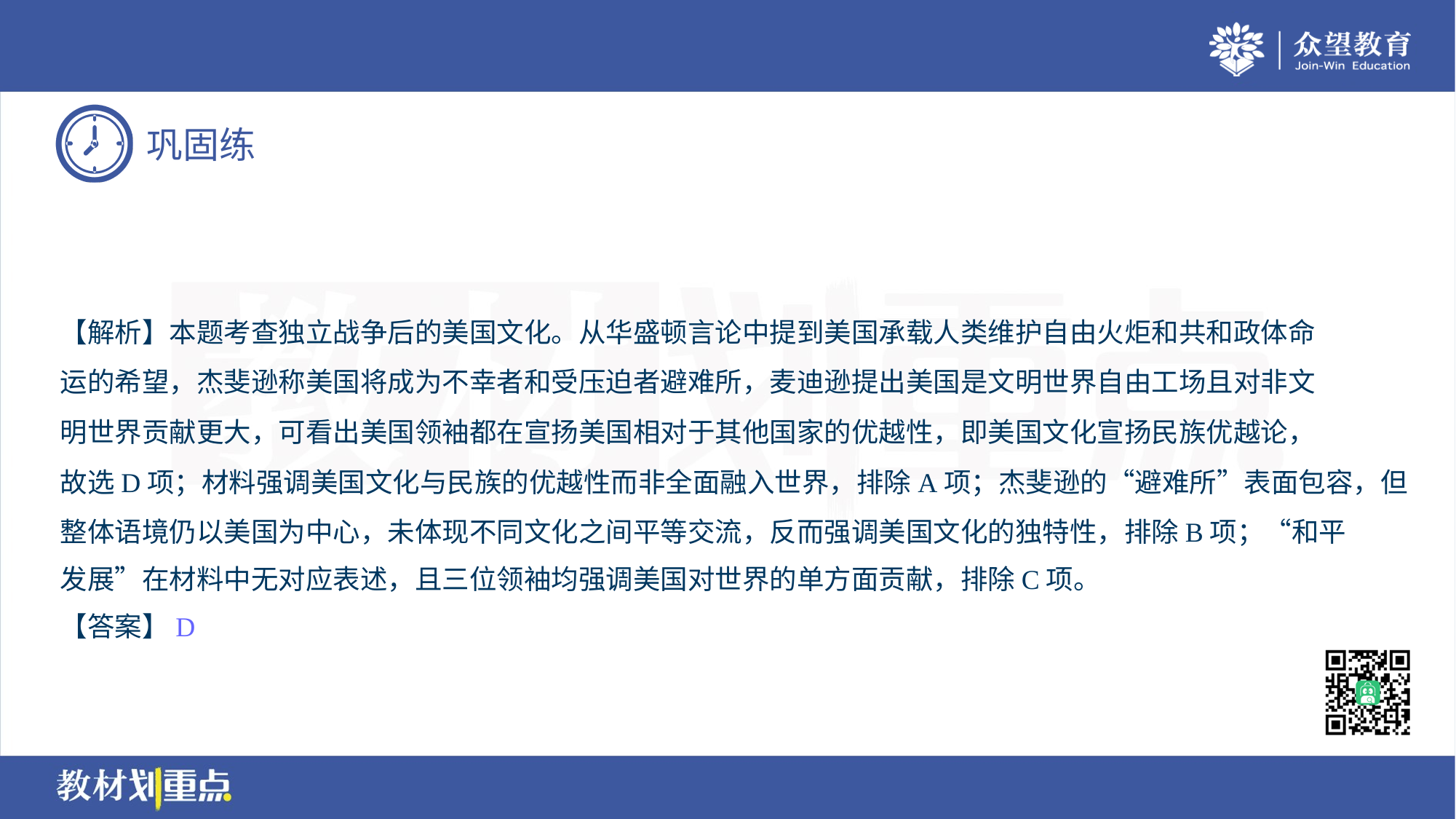

【解析】本题考查独立战争后的美国文化。从华盛顿言论中提到美国承载人类维护自由火炬和共和政体命
运的希望，杰斐逊称美国将成为不幸者和受压迫者避难所，麦迪逊提出美国是文明世界自由工场且对非文
明世界贡献更大，可看出美国领袖都在宣扬美国相对于其他国家的优越性，即美国文化宣扬民族优越论，
故选D项；材料强调美国文化与民族的优越性而非全面融入世界，排除A项；杰斐逊的“避难所”表面包容，但
整体语境仍以美国为中心，未体现不同文化之间平等交流，反而强调美国文化的独特性，排除B项；“和平
发展”在材料中无对应表述，且三位领袖均强调美国对世界的单方面贡献，排除C项。
【答案】D